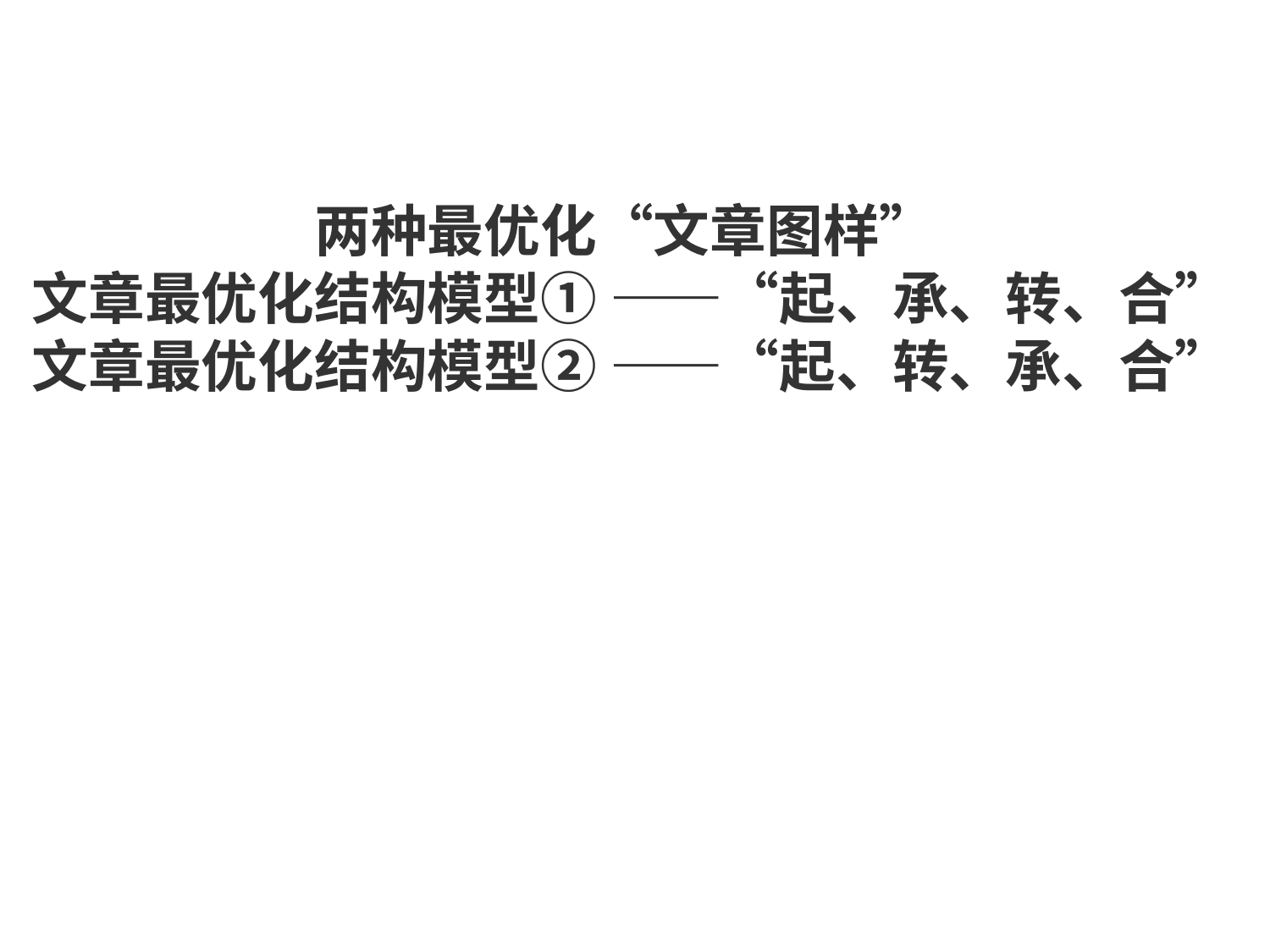

两种最优化“文章图样”
文章最优化结构模型① ——“起、承、转、合”
文章最优化结构模型② ——“起、转、承、合”